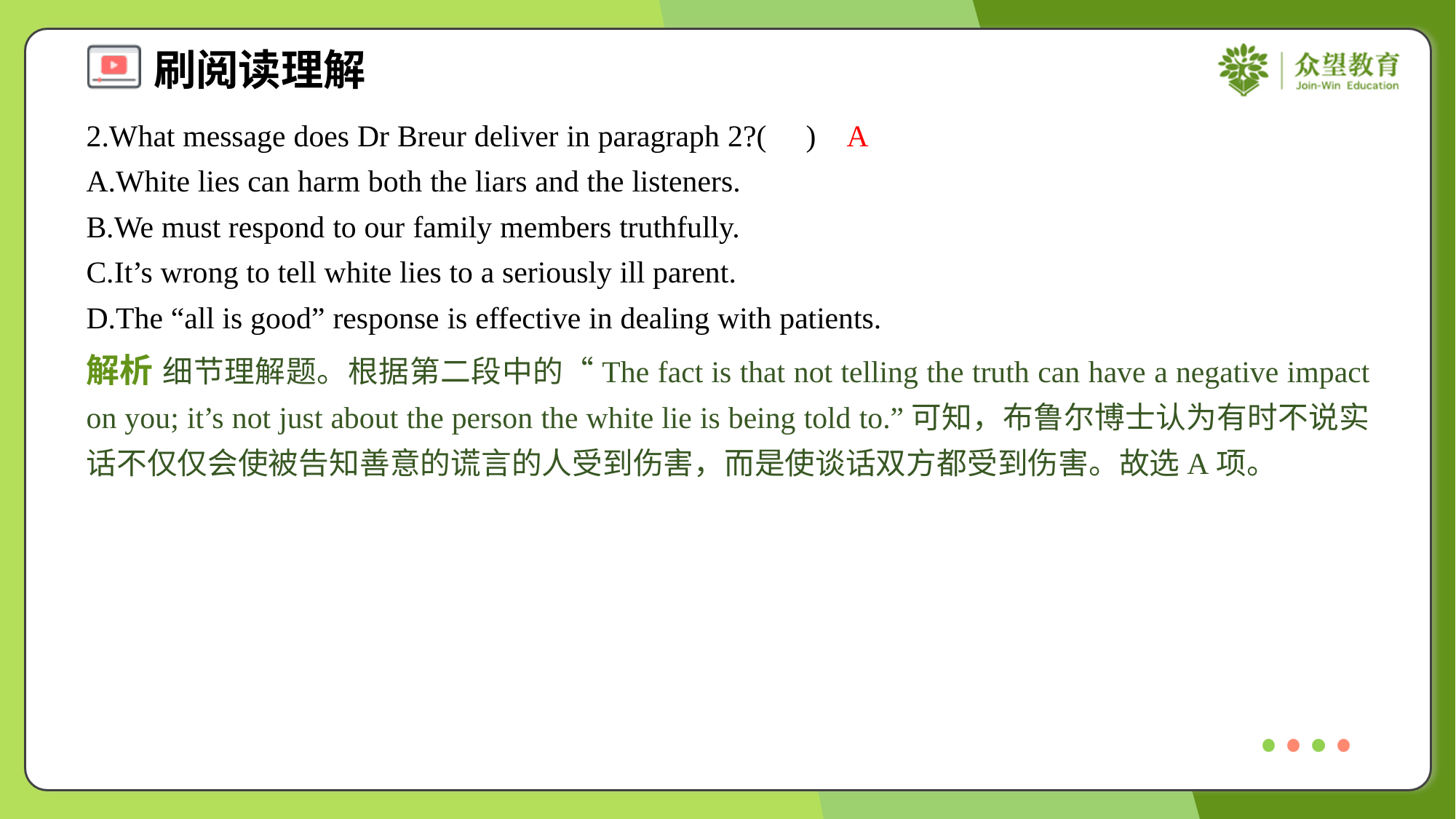

2.What message does Dr Breur deliver in paragraph 2?(     )
A
A.White lies can harm both the liars and the listeners.
B.We must respond to our family members truthfully.
C.It’s wrong to tell white lies to a seriously ill parent.
D.The “all is good” response is effective in dealing with patients.
解析 细节理解题。根据第二段中的“The fact is that not telling the truth can have a negative impact on you; it’s not just about the person the white lie is being told to.”可知，布鲁尔博士认为有时不说实话不仅仅会使被告知善意的谎言的人受到伤害，而是使谈话双方都受到伤害。故选A项。